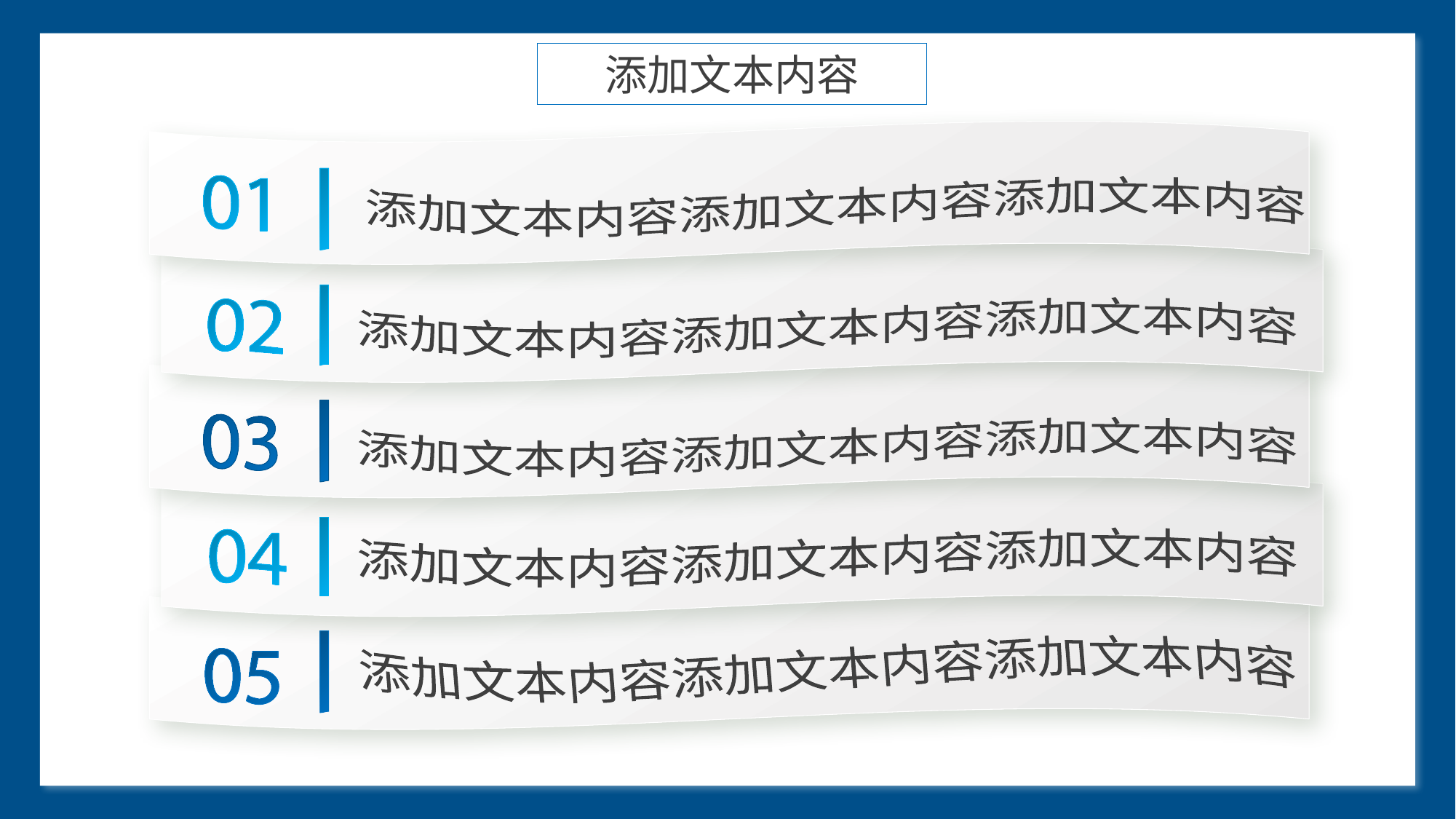

添加文本内容

#

添加文本内容添加文本内容添加文本内容

添加文本内容添加文本内容添加文本内容

添加文本内容添加文本内容添加文本内容

添加文本内容添加文本内容添加文本内容

添加文本内容添加文本内容添加文本内容